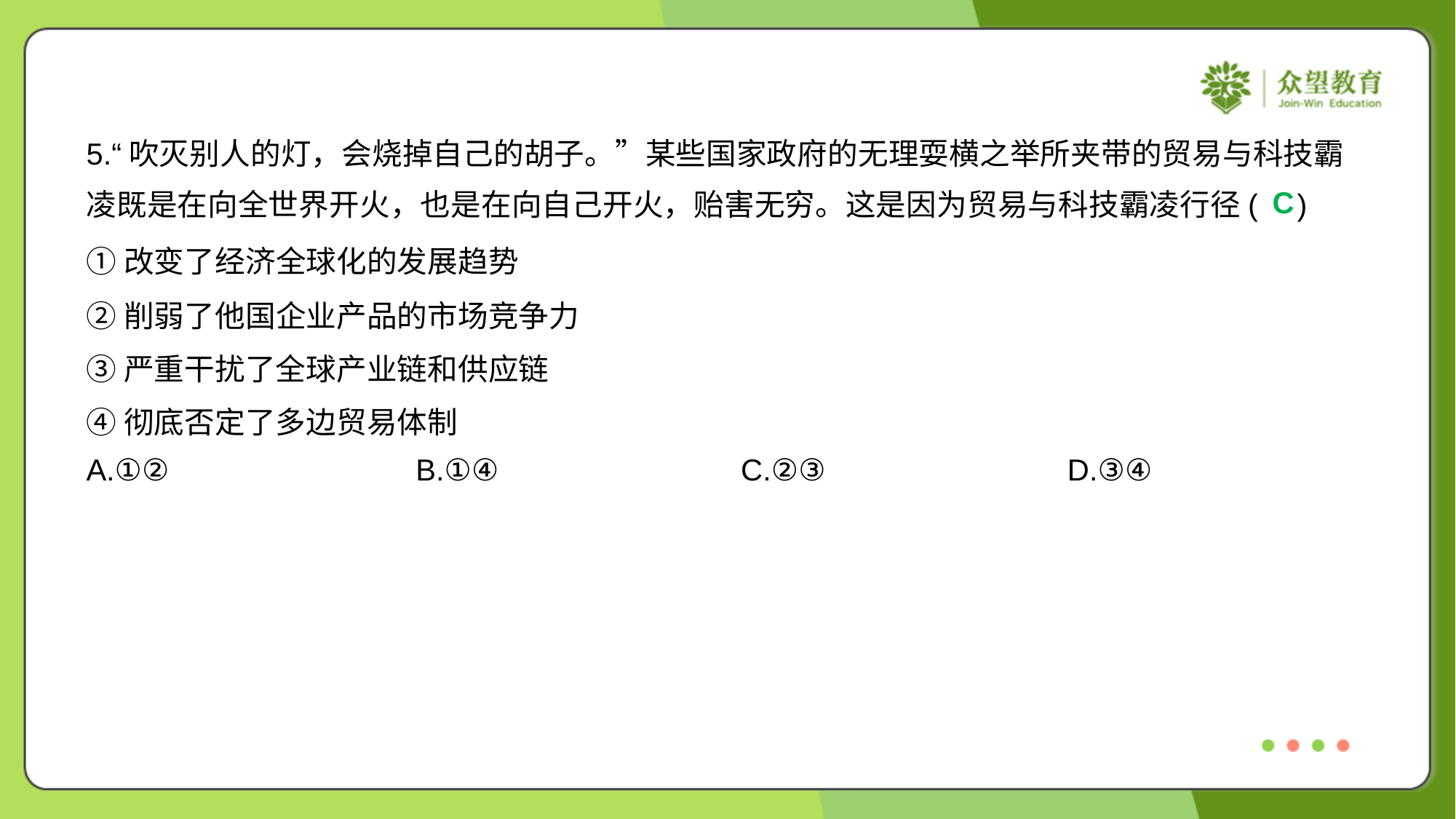

5.“吹灭别人的灯，会烧掉自己的胡子。”某些国家政府的无理耍横之举所夹带的贸易与科技霸
凌既是在向全世界开火，也是在向自己开火，贻害无穷。这是因为贸易与科技霸凌行径(     )
C
①改变了经济全球化的发展趋势
②削弱了他国企业产品的市场竞争力
③严重干扰了全球产业链和供应链
④彻底否定了多边贸易体制
A.①②	B.①④	C.②③	D.③④